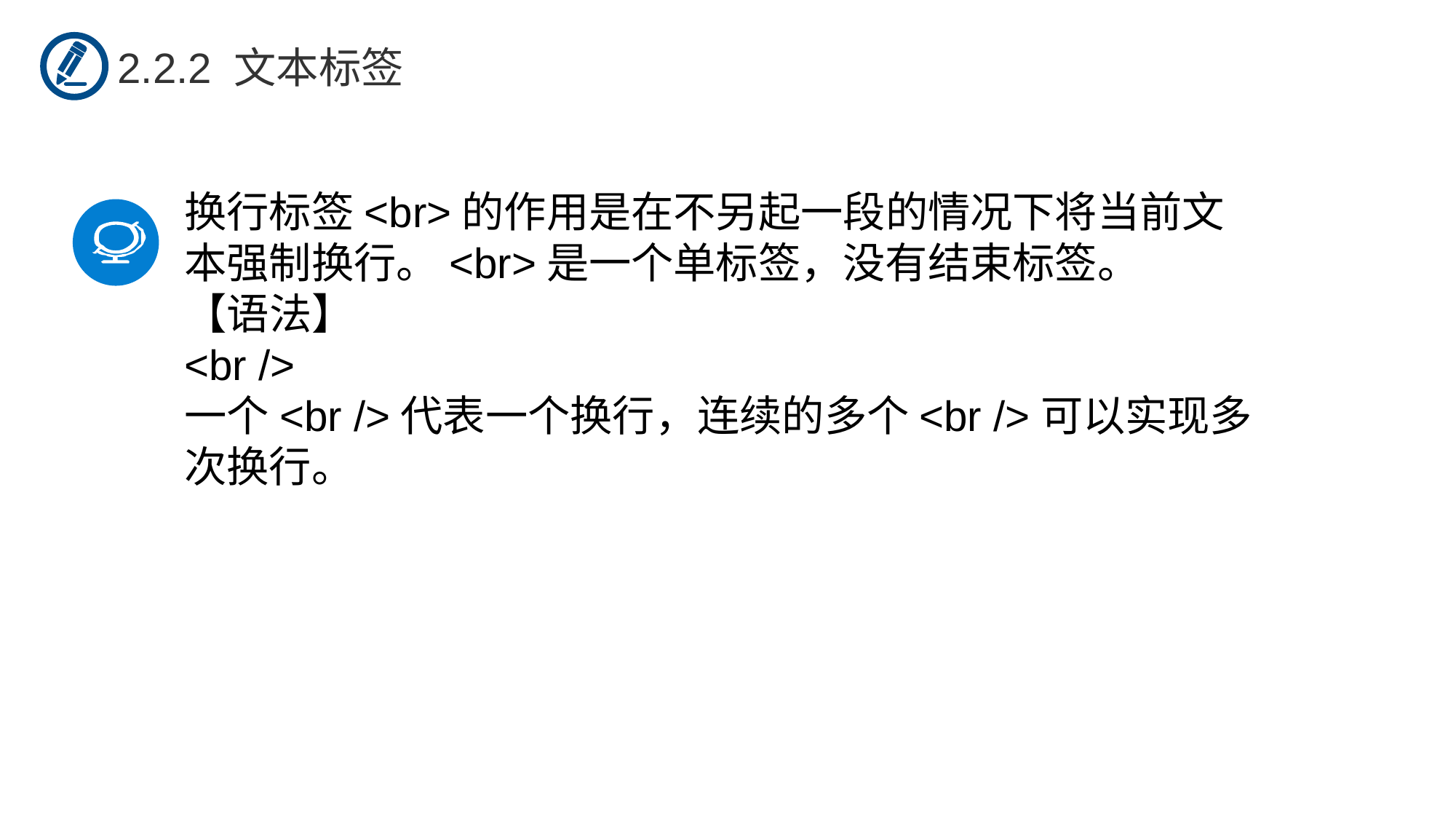

2.2.2 文本标签
换行标签<br>的作用是在不另起一段的情况下将当前文本强制换行。<br>是一个单标签，没有结束标签。
【语法】
<br />
一个<br />代表一个换行，连续的多个<br />可以实现多次换行。